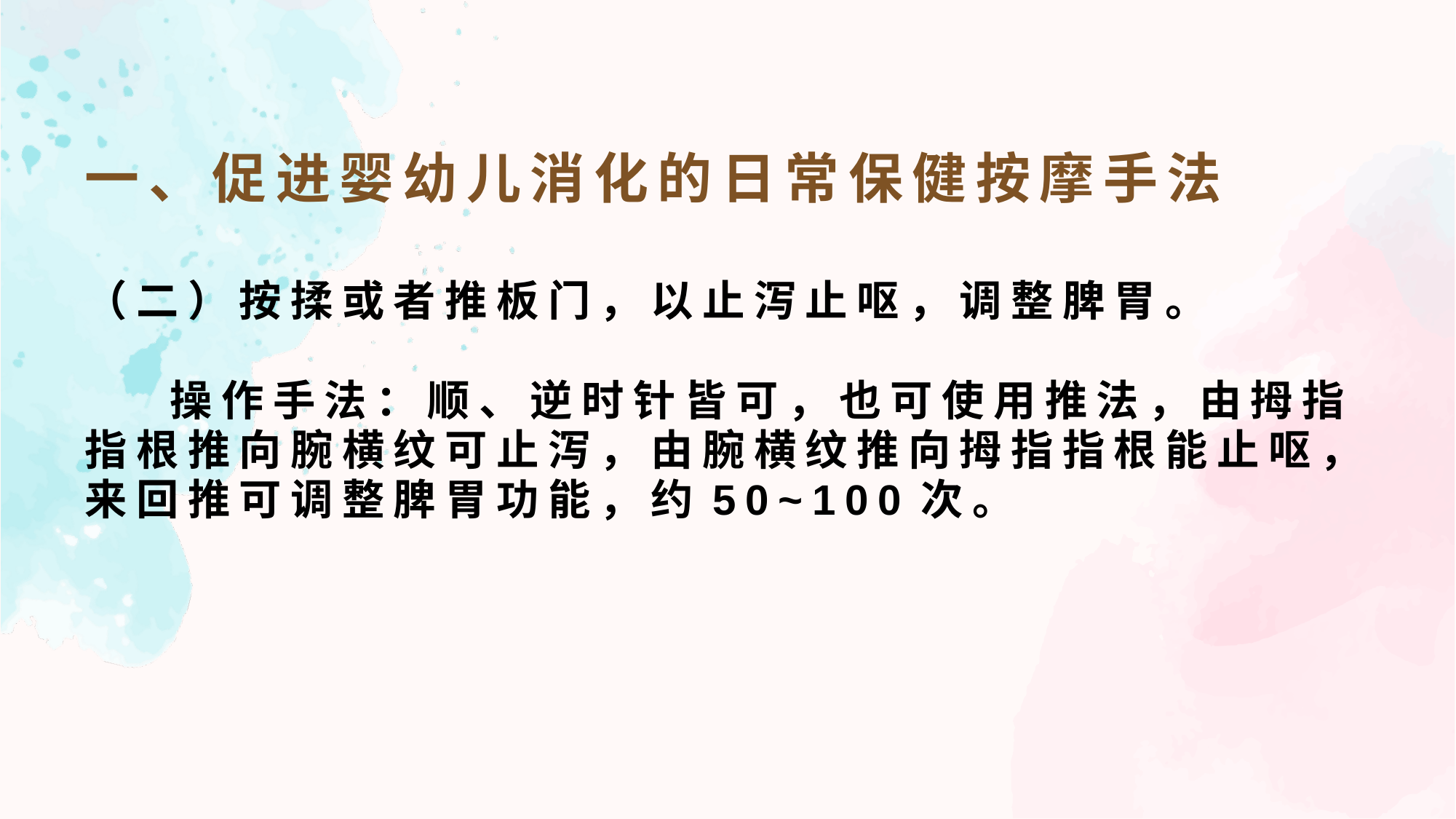

一、促进婴幼儿消化的日常保健按摩手法

（二）按揉或者推板门，以止泻止呕，调整脾胃。

    操作手法：顺、逆时针皆可，也可使用推法，由拇指指根推向腕横纹可止泻，由腕横纹推向拇指指根能止呕，来回推可调整脾胃功能，约50~100次。